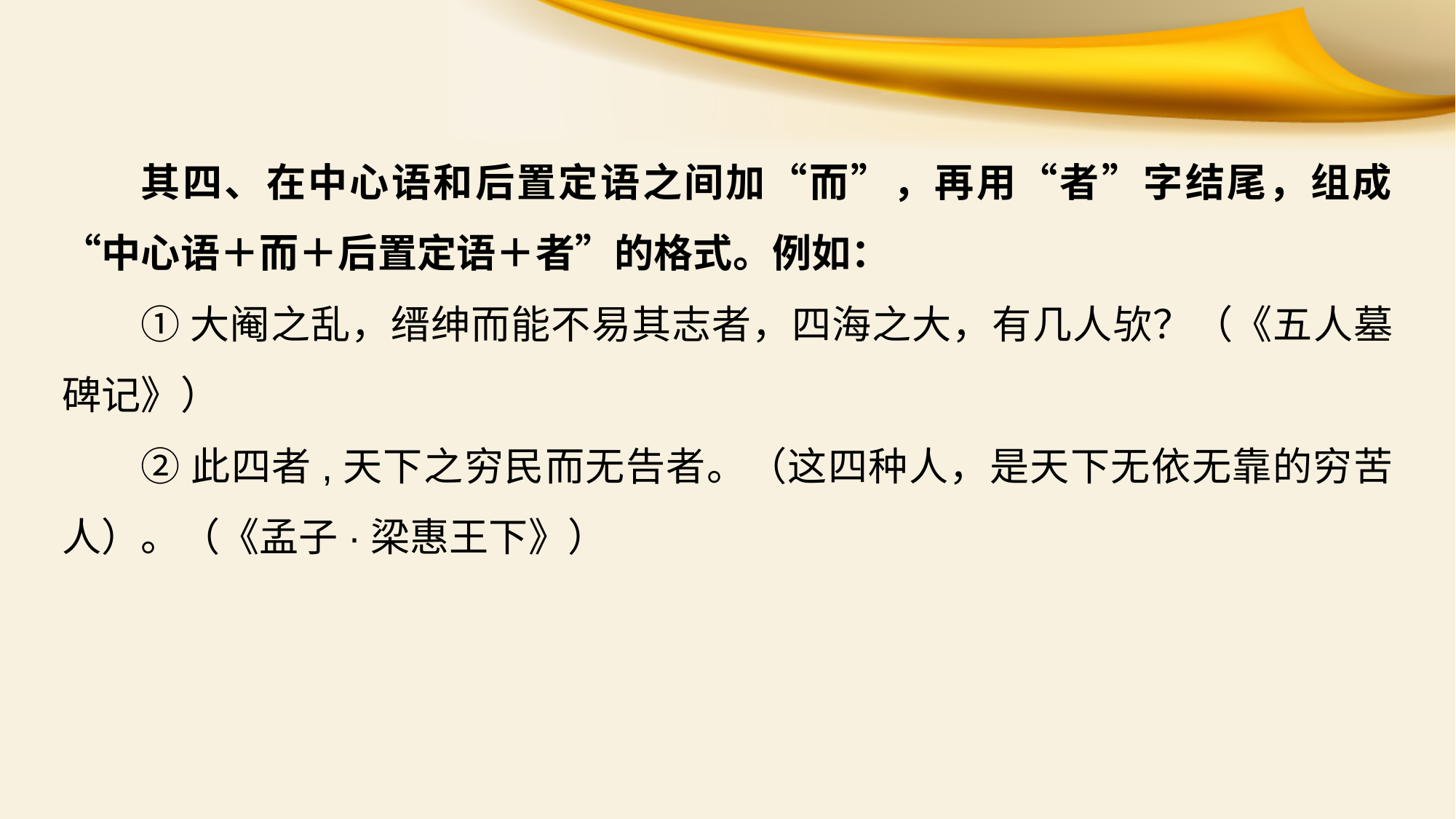

其四、在中心语和后置定语之间加“而”，再用“者”字结尾，组成“中心语＋而＋后置定语＋者”的格式。例如：
①大阉之乱，缙绅而能不易其志者，四海之大，有几人欤？（《五人墓碑记》）
②此四者,天下之穷民而无告者。（这四种人，是天下无依无靠的穷苦人）。（《孟子·梁惠王下》）